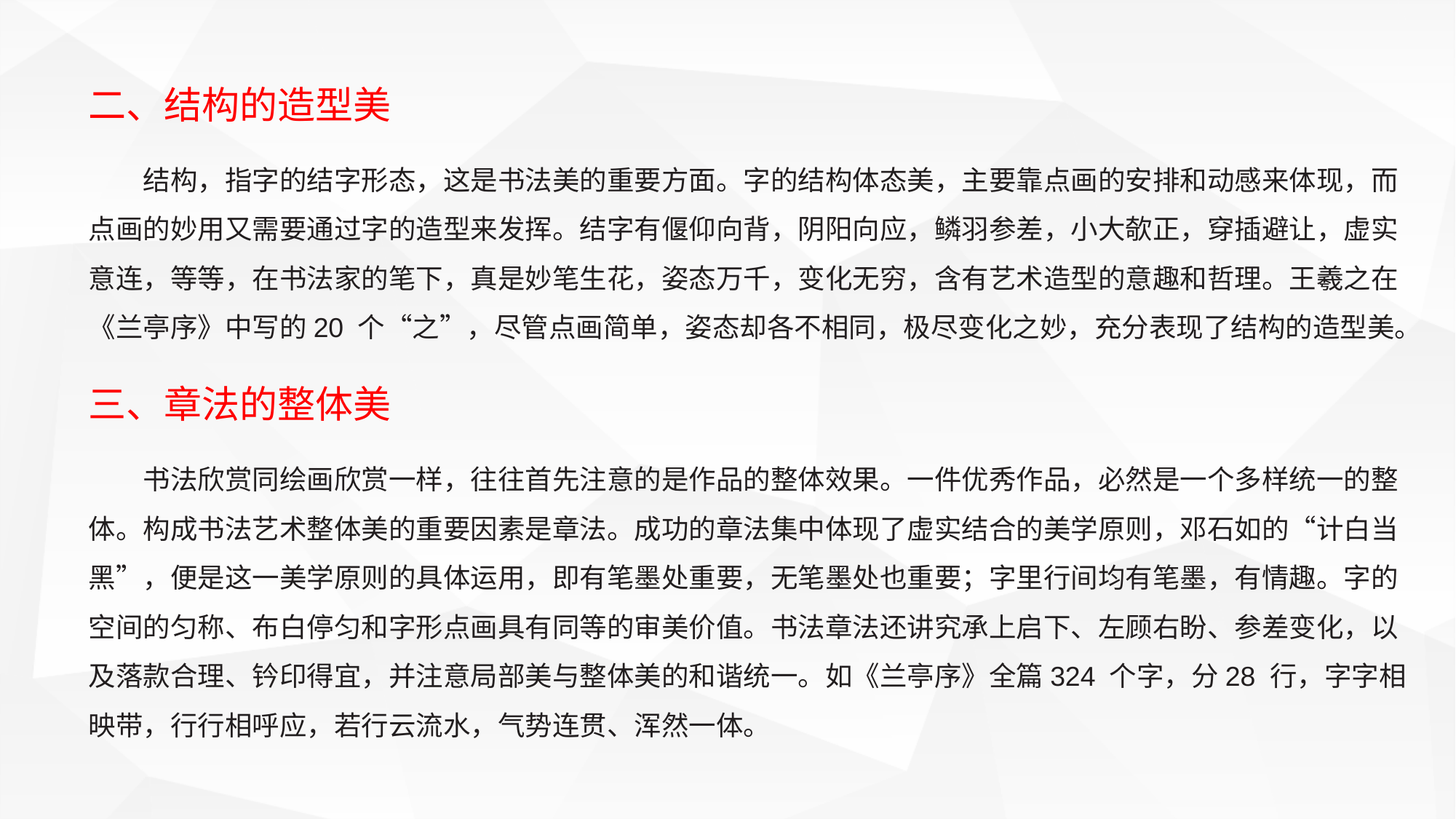

二、结构的造型美
结构，指字的结字形态，这是书法美的重要方面。字的结构体态美，主要靠点画的安排和动感来体现，而点画的妙用又需要通过字的造型来发挥。结字有偃仰向背，阴阳向应，鳞羽参差，小大欹正，穿插避让，虚实意连，等等，在书法家的笔下，真是妙笔生花，姿态万千，变化无穷，含有艺术造型的意趣和哲理。王羲之在《兰亭序》中写的20 个“之”，尽管点画简单，姿态却各不相同，极尽变化之妙，充分表现了结构的造型美。
三、章法的整体美
书法欣赏同绘画欣赏一样，往往首先注意的是作品的整体效果。一件优秀作品，必然是一个多样统一的整体。构成书法艺术整体美的重要因素是章法。成功的章法集中体现了虚实结合的美学原则，邓石如的“计白当黑”，便是这一美学原则的具体运用，即有笔墨处重要，无笔墨处也重要；字里行间均有笔墨，有情趣。字的空间的匀称、布白停匀和字形点画具有同等的审美价值。书法章法还讲究承上启下、左顾右盼、参差变化，以及落款合理、钤印得宜，并注意局部美与整体美的和谐统一。如《兰亭序》全篇324 个字，分28 行，字字相映带，行行相呼应，若行云流水，气势连贯、浑然一体。